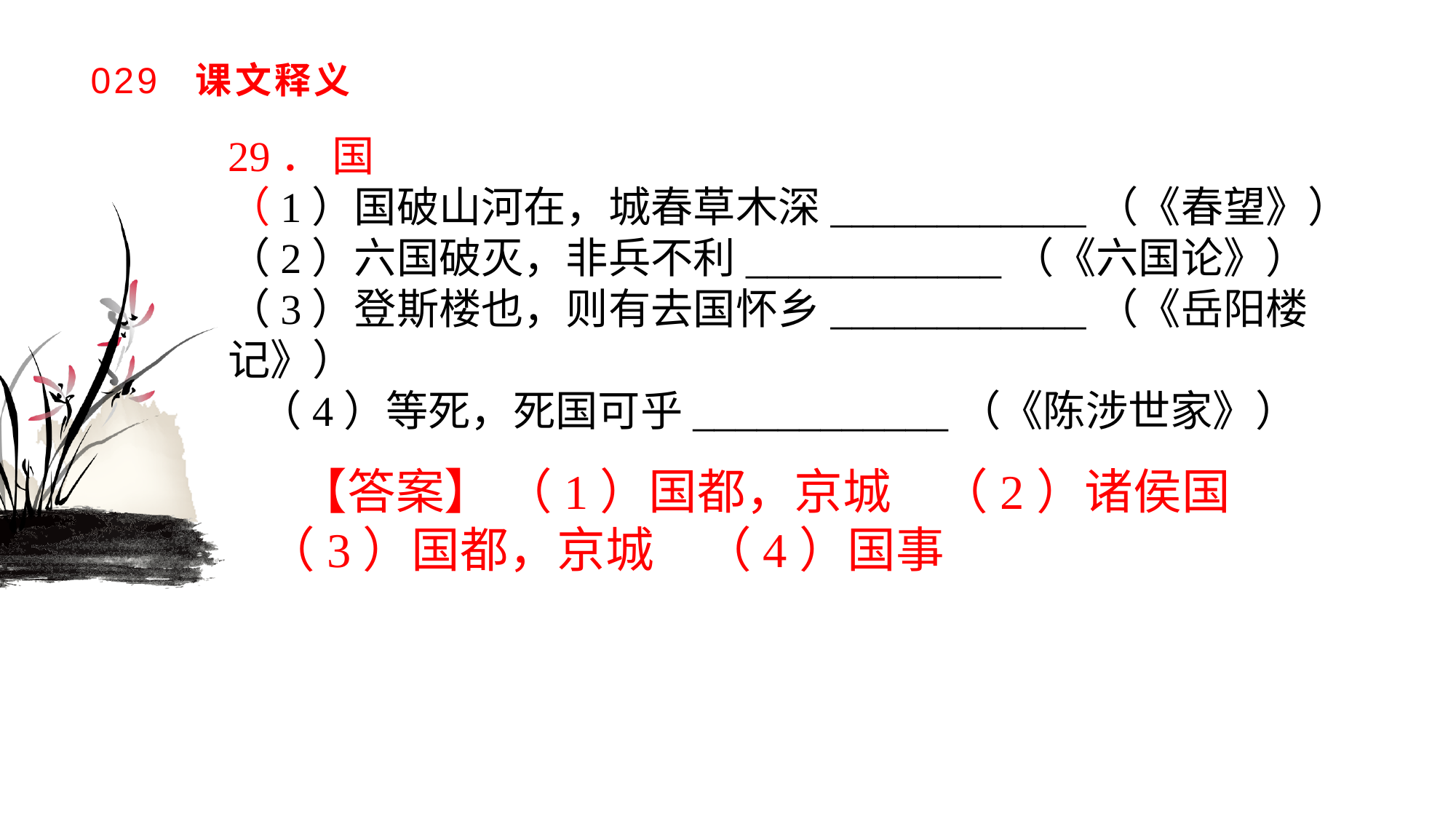

# 029  课文释义
29． 国（1）国破山河在，城春草木深____________（《春望》）（2）六国破灭，非兵不利____________（《六国论》）（3）登斯楼也，则有去国怀乡____________（《岳阳楼记》）（4）等死，死国可乎____________（《陈涉世家》）
【答案】 （1）国都，京城　（2）诸侯国　（3）国都，京城　（4）国事